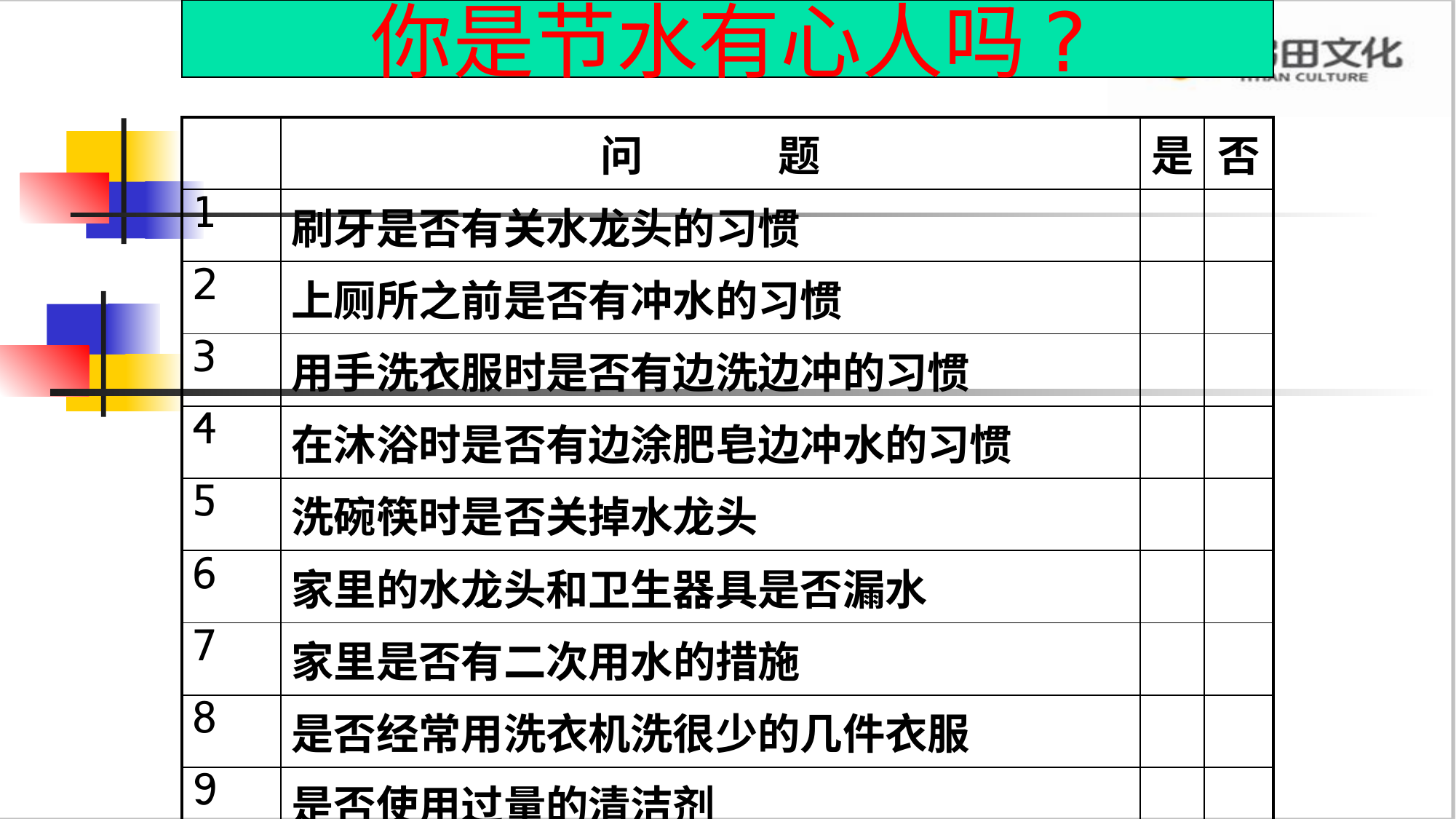

你是节水有心人吗?
|  | 问 题 | 是 | 否 |
| --- | --- | --- | --- |
| 1 | 刷牙是否有关水龙头的习惯 |  |  |
| 2 | 上厕所之前是否有冲水的习惯 |  |  |
| 3 | 用手洗衣服时是否有边洗边冲的习惯 |  |  |
| 4 | 在沐浴时是否有边涂肥皂边冲水的习惯 |  |  |
| 5 | 洗碗筷时是否关掉水龙头 |  |  |
| 6 | 家里的水龙头和卫生器具是否漏水 |  |  |
| 7 | 家里是否有二次用水的措施 |  |  |
| 8 | 是否经常用洗衣机洗很少的几件衣服 |  |  |
| 9 | 是否使用过量的清洁剂 |  |  |
| 10 | 是否经常用水解冻食物 |  |  |